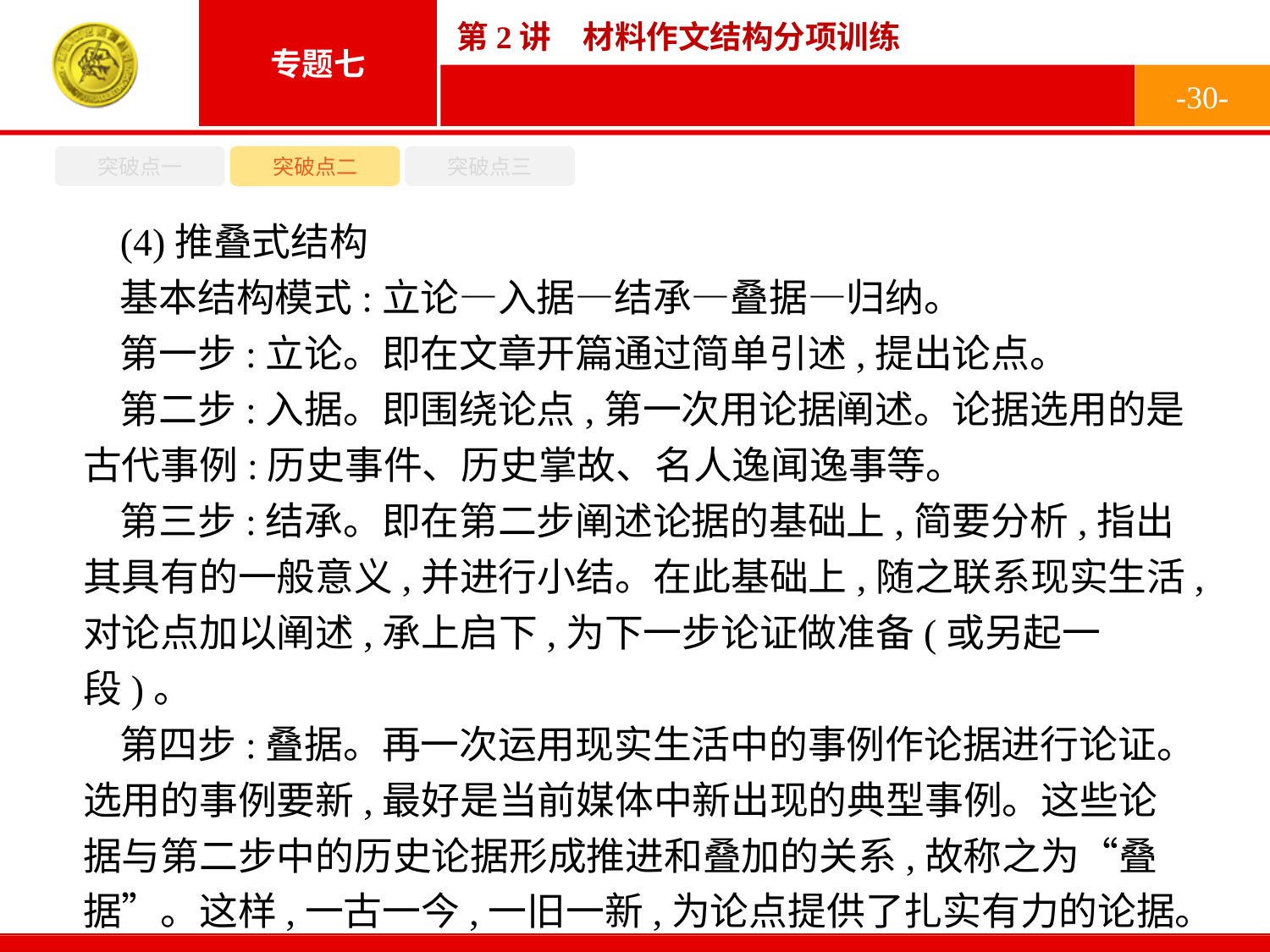

-30-
突破点一
突破点二
突破点三
(4)推叠式结构
基本结构模式:立论—入据—结承—叠据—归纳。
第一步:立论。即在文章开篇通过简单引述,提出论点。
第二步:入据。即围绕论点,第一次用论据阐述。论据选用的是古代事例:历史事件、历史掌故、名人逸闻逸事等。
第三步:结承。即在第二步阐述论据的基础上,简要分析,指出其具有的一般意义,并进行小结。在此基础上,随之联系现实生活,对论点加以阐述,承上启下,为下一步论证做准备(或另起一段)。
第四步:叠据。再一次运用现实生活中的事例作论据进行论证。选用的事例要新,最好是当前媒体中新出现的典型事例。这些论据与第二步中的历史论据形成推进和叠加的关系,故称之为“叠据”。这样,一古一今,一旧一新,为论点提供了扎实有力的论据。